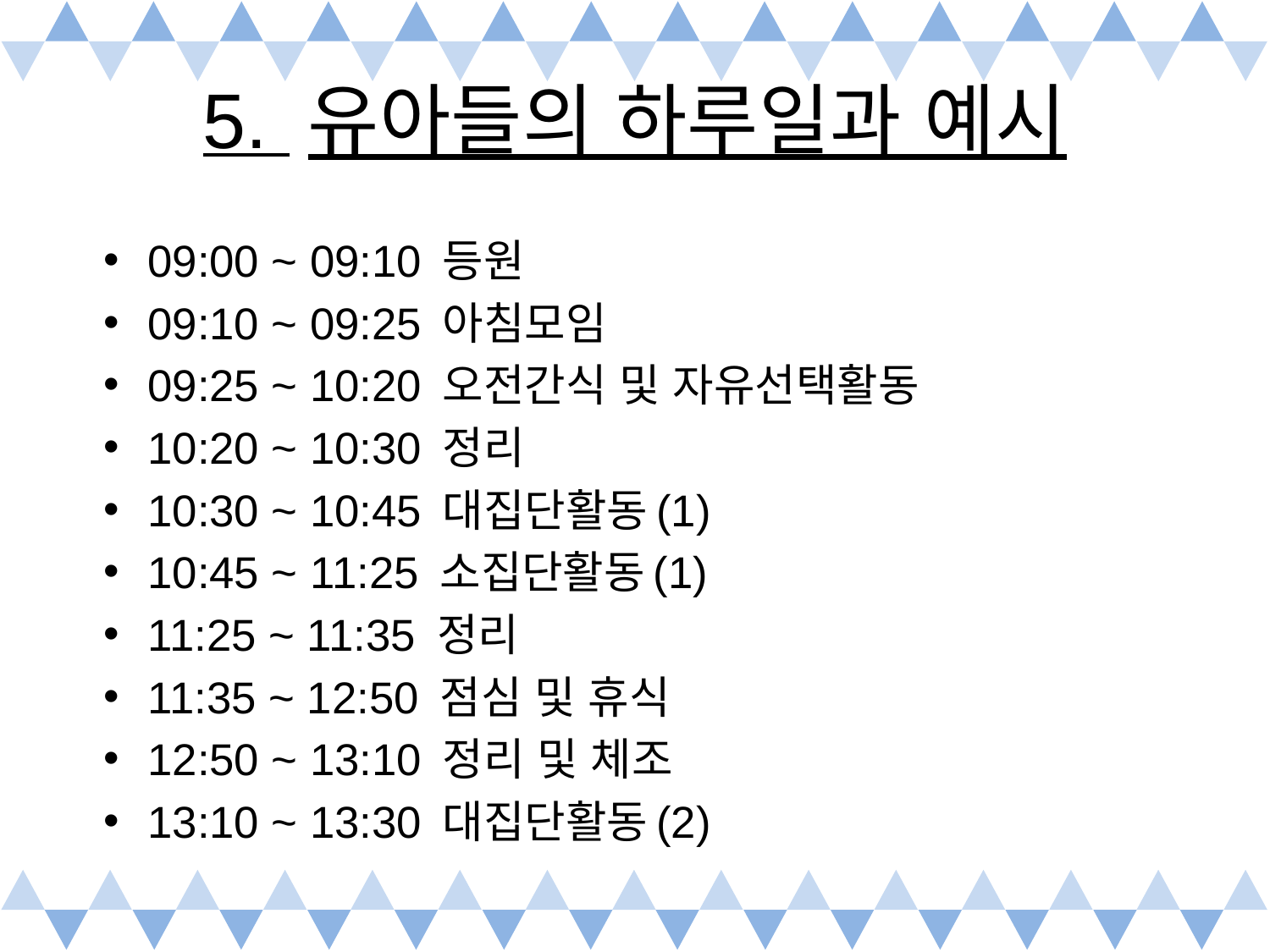

# 5. 유아들의 하루일과 예시
09:00 ~ 09:10 등원
09:10 ~ 09:25 아침모임
09:25 ~ 10:20 오전간식 및 자유선택활동
10:20 ~ 10:30 정리
10:30 ~ 10:45 대집단활동(1)
10:45 ~ 11:25 소집단활동(1)
11:25 ~ 11:35 정리
11:35 ~ 12:50 점심 및 휴식
12:50 ~ 13:10 정리 및 체조
13:10 ~ 13:30 대집단활동(2)